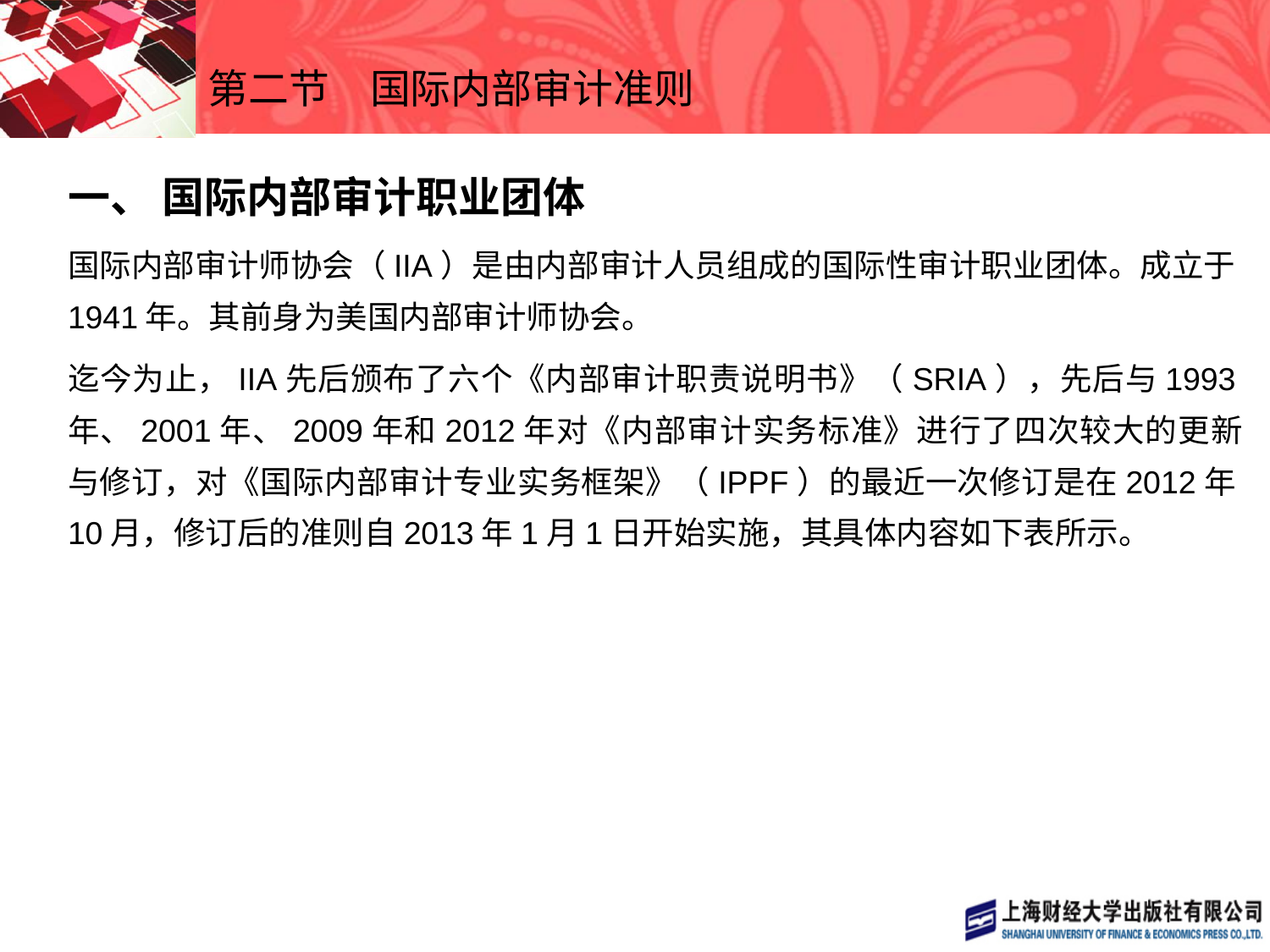

# 第二节　国际内部审计准则
一、 国际内部审计职业团体
国际内部审计师协会（IIA）是由内部审计人员组成的国际性审计职业团体。成立于1941年。其前身为美国内部审计师协会。
迄今为止，IIA先后颁布了六个《内部审计职责说明书》（SRIA），先后与1993年、2001年、2009年和2012年对《内部审计实务标准》进行了四次较大的更新与修订，对《国际内部审计专业实务框架》（IPPF）的最近一次修订是在2012年10月，修订后的准则自2013年1月1日开始实施，其具体内容如下表所示。